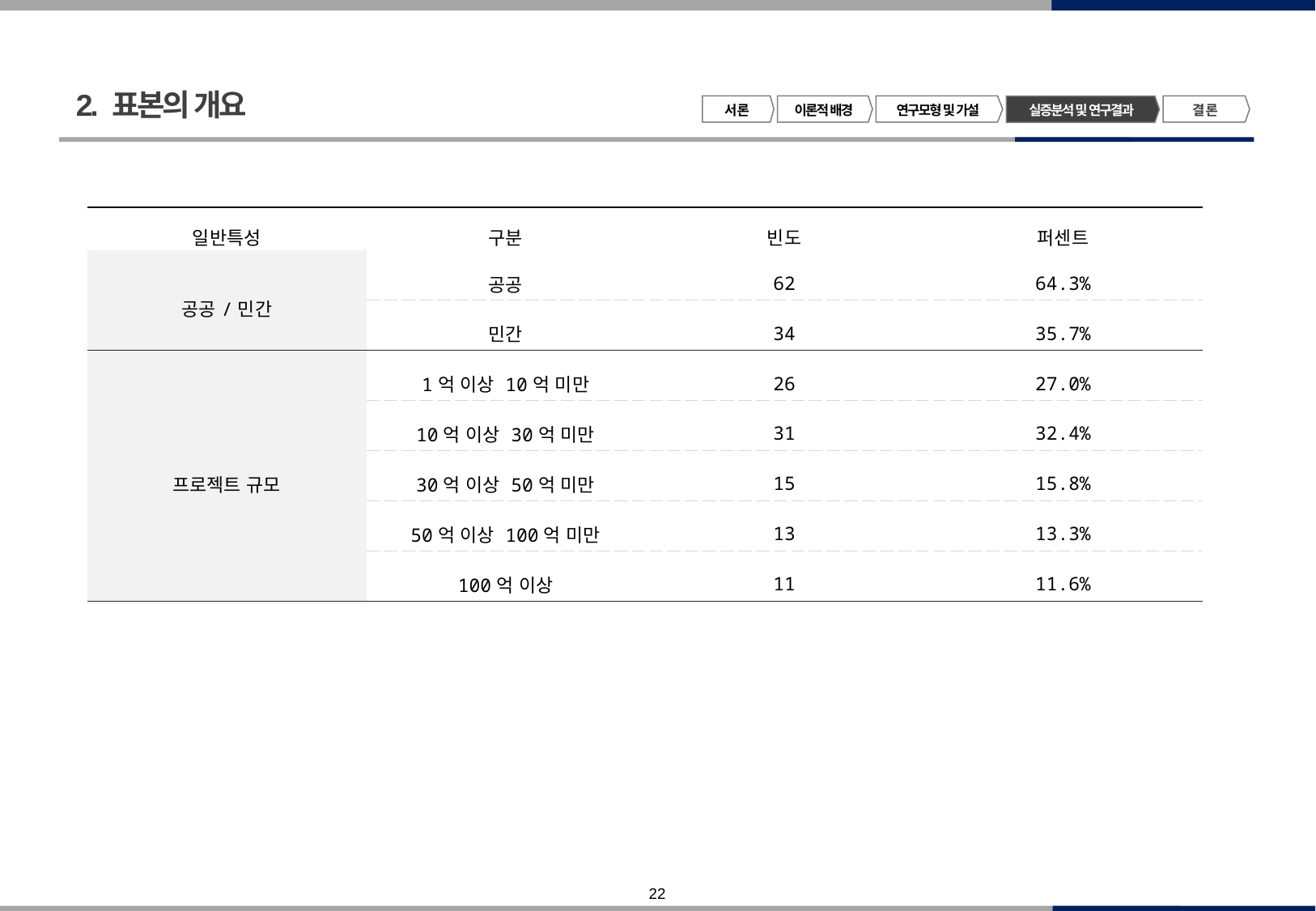

2. 표본의 개요
서  론
이론적 배경
연구모형 및 가설
결 론
실증분석 및 연구결과
| 일반특성 | 구분 | 빈도 | 퍼센트 |
| --- | --- | --- | --- |
| 공공/민간 | 공공 | 62 | 64.3% |
|  | 민간 | 34 | 35.7% |
| 프로젝트 규모 | 1억 이상 10억 미만 | 26 | 27.0% |
|  | 10억 이상 30억 미만 | 31 | 32.4% |
|  | 30억 이상 50억 미만 | 15 | 15.8% |
|  | 50억 이상 100억 미만 | 13 | 13.3% |
|  | 100억 이상 | 11 | 11.6% |